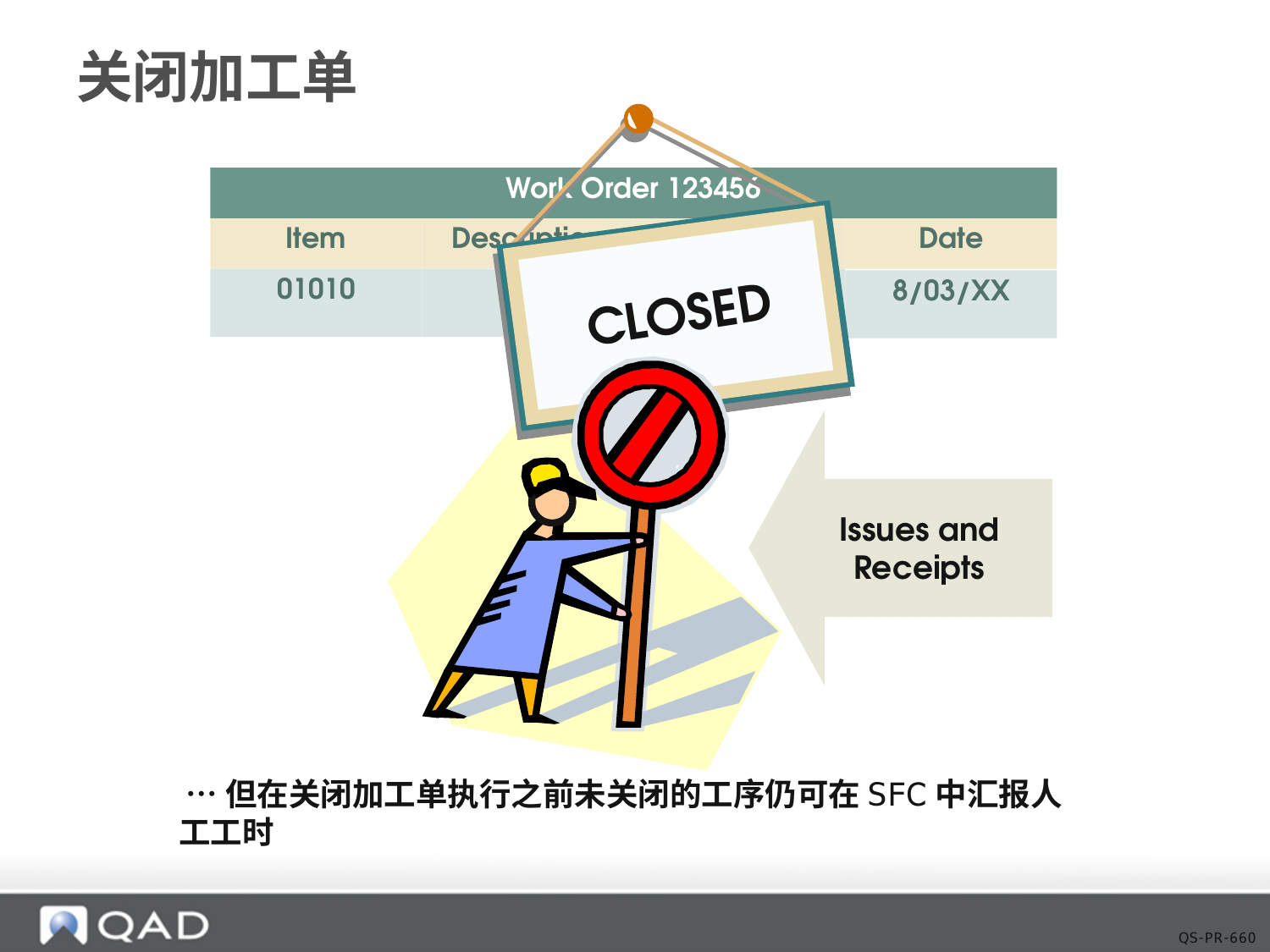

# 关闭加工单

Work Order 123456

Item

Description
Qty
Date

01010

100

8/03/XX
CLOSED

Issues and Receipts

 …但在关闭加工单执行之前未关闭的工序仍可在SFC中汇报人工工时
QS-PR-660